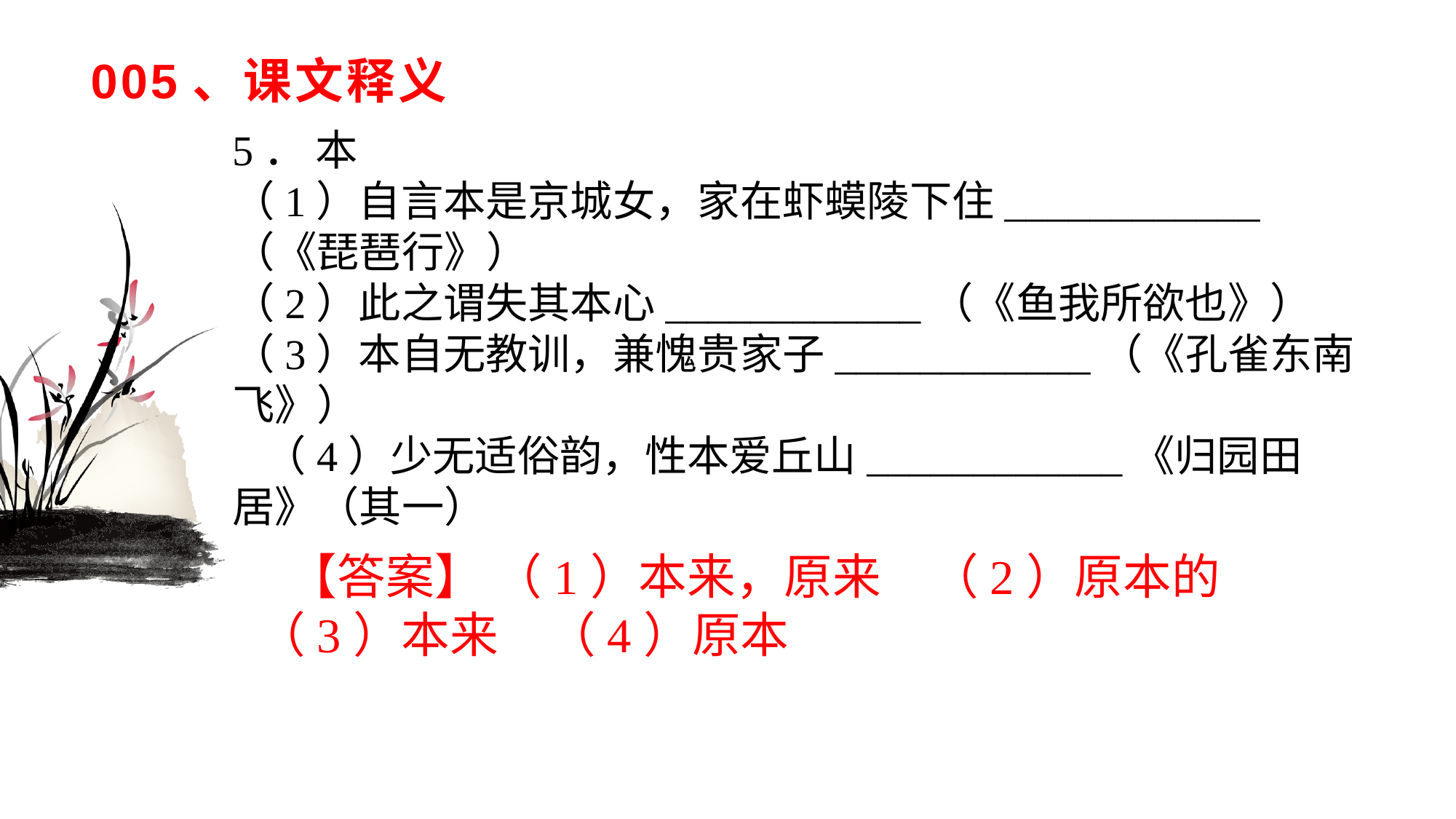

# 005、课文释义
5． 本（1）自言本是京城女，家在虾蟆陵下住____________（《琵琶行》）（2）此之谓失其本心____________（《鱼我所欲也》）（3）本自无教训，兼愧贵家子____________（《孔雀东南飞》）（4）少无适俗韵，性本爱丘山____________《归园田居》（其一）
【答案】 （1）本来，原来　（2）原本的　（3）本来　（4）原本